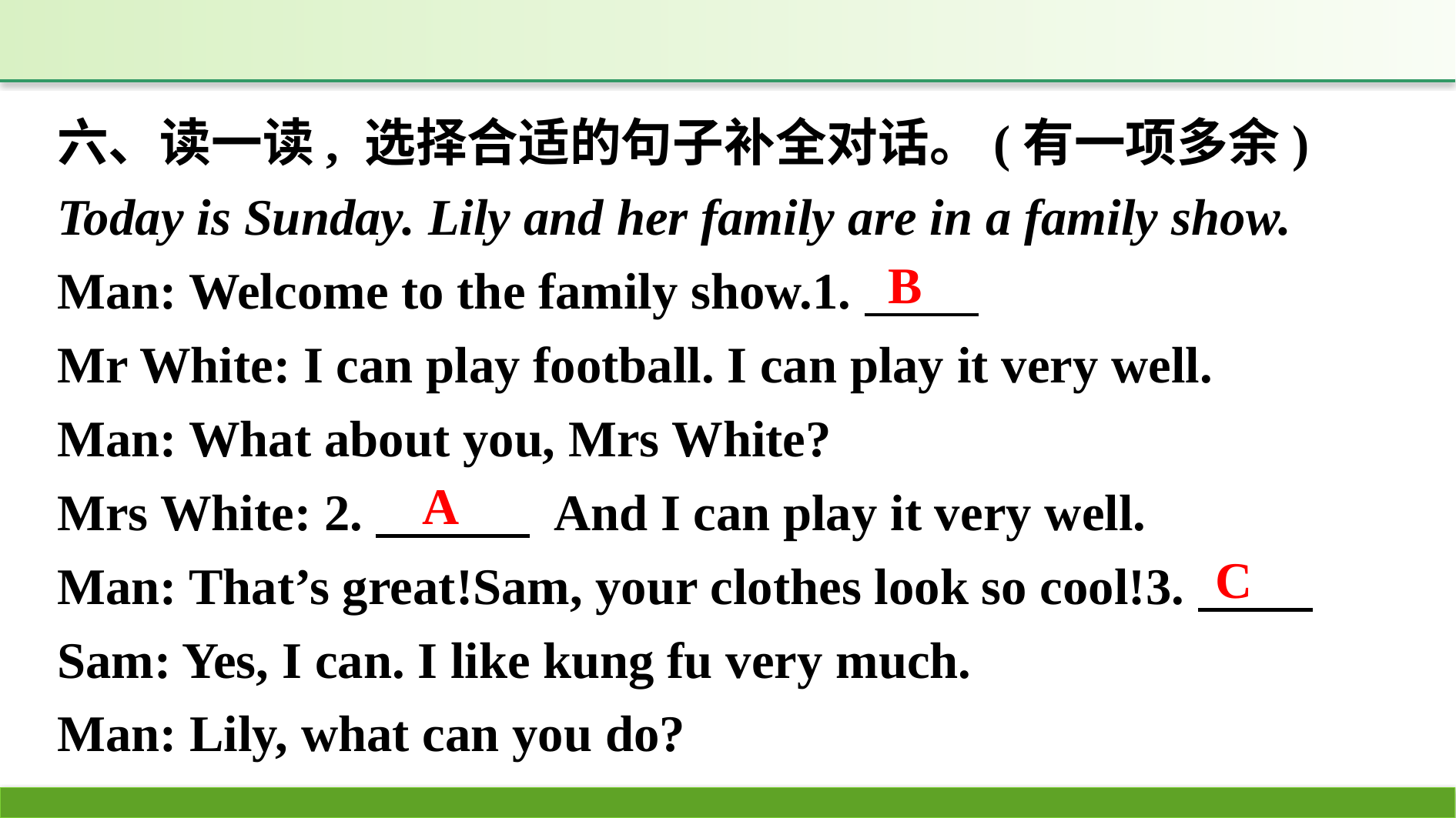

六、读一读, 选择合适的句子补全对话。(有一项多余)
Today is Sunday. Lily and her family are in a family show.
Man: Welcome to the family show.1.
Mr White: I can play football. I can play it very well.
Man: What about you, Mrs White?
Mrs White: 2.　　　 And I can play it very well.
Man: That’s great!Sam, your clothes look so cool!3.
Sam: Yes, I can. I like kung fu very much.
Man: Lily, what can you do?
B
A
C